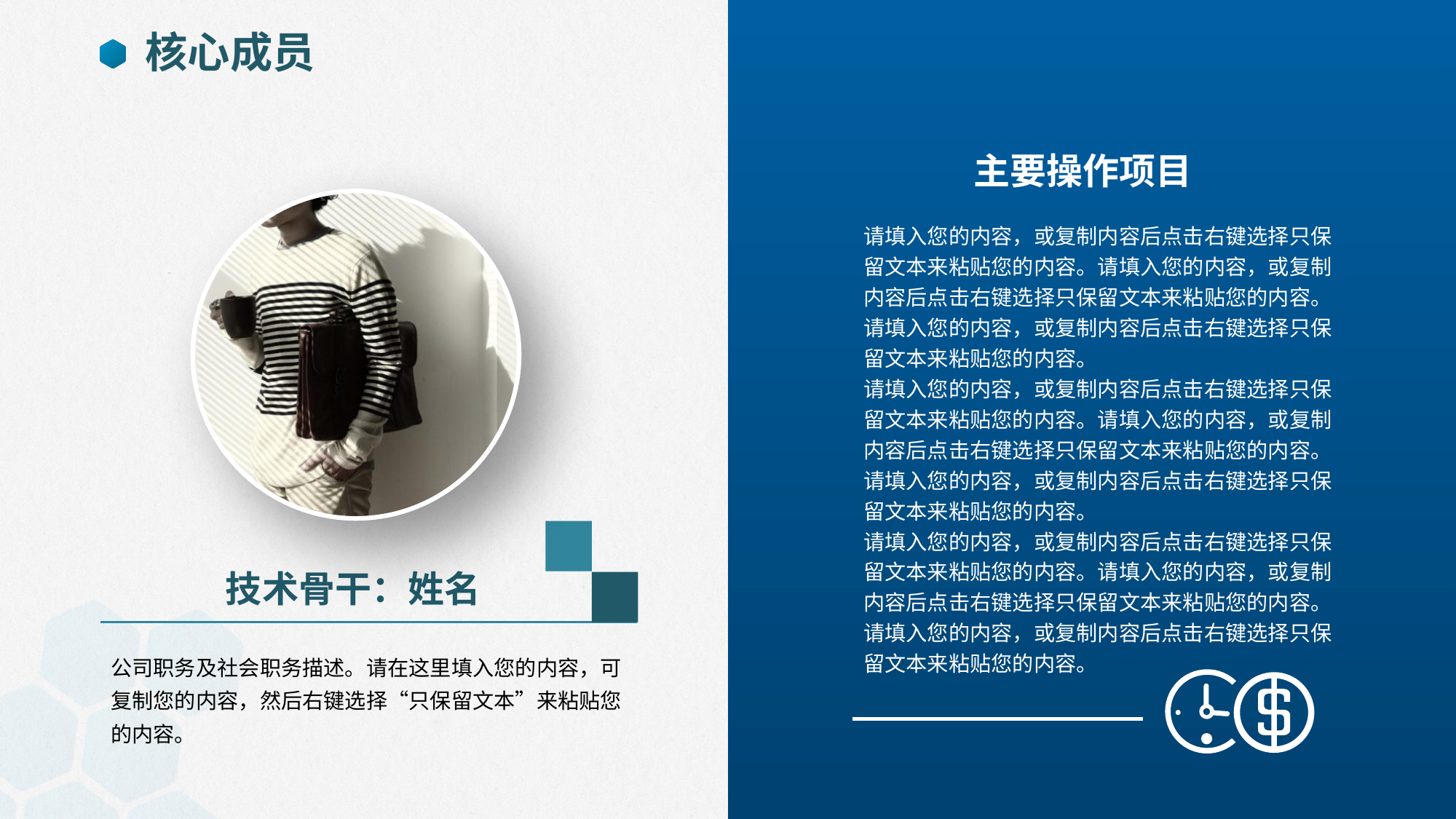

核心成员

主要操作项目

请填入您的内容，或复制内容后点击右键选择只保留文本来粘贴您的内容。请填入您的内容，或复制内容后点击右键选择只保留文本来粘贴您的内容。请填入您的内容，或复制内容后点击右键选择只保留文本来粘贴您的内容。
请填入您的内容，或复制内容后点击右键选择只保留文本来粘贴您的内容。请填入您的内容，或复制内容后点击右键选择只保留文本来粘贴您的内容。请填入您的内容，或复制内容后点击右键选择只保留文本来粘贴您的内容。
请填入您的内容，或复制内容后点击右键选择只保留文本来粘贴您的内容。请填入您的内容，或复制内容后点击右键选择只保留文本来粘贴您的内容。请填入您的内容，或复制内容后点击右键选择只保留文本来粘贴您的内容。

技术骨干：姓名
公司职务及社会职务描述。请在这里填入您的内容，可复制您的内容，然后右键选择“只保留文本”来粘贴您的内容。